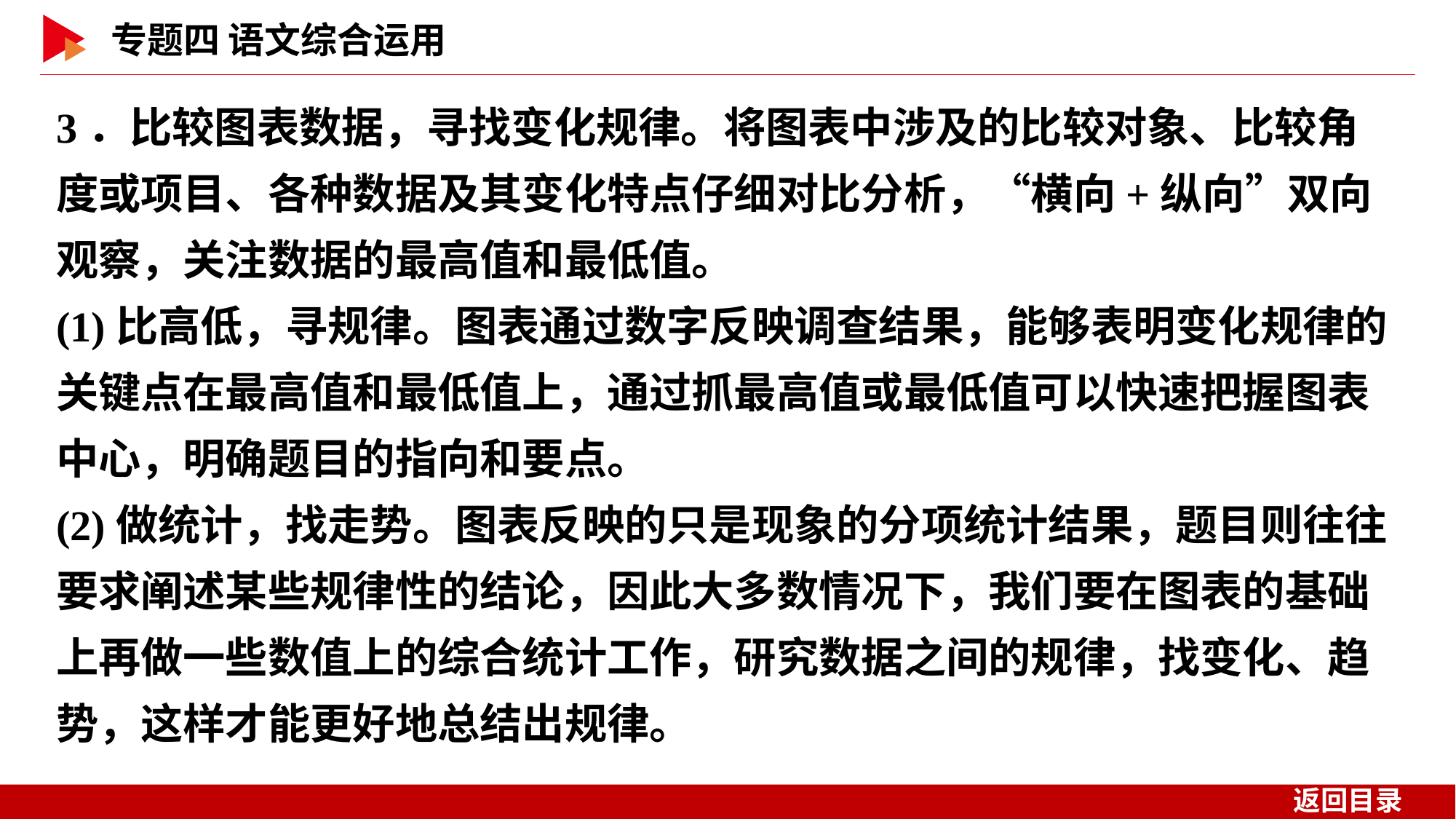

3．比较图表数据，寻找变化规律。将图表中涉及的比较对象、比较角度或项目、各种数据及其变化特点仔细对比分析，“横向+纵向”双向观察，关注数据的最高值和最低值。
(1)比高低，寻规律。图表通过数字反映调查结果，能够表明变化规律的关键点在最高值和最低值上，通过抓最高值或最低值可以快速把握图表中心，明确题目的指向和要点。
(2)做统计，找走势。图表反映的只是现象的分项统计结果，题目则往往要求阐述某些规律性的结论，因此大多数情况下，我们要在图表的基础上再做一些数值上的综合统计工作，研究数据之间的规律，找变化、趋势，这样才能更好地总结出规律。